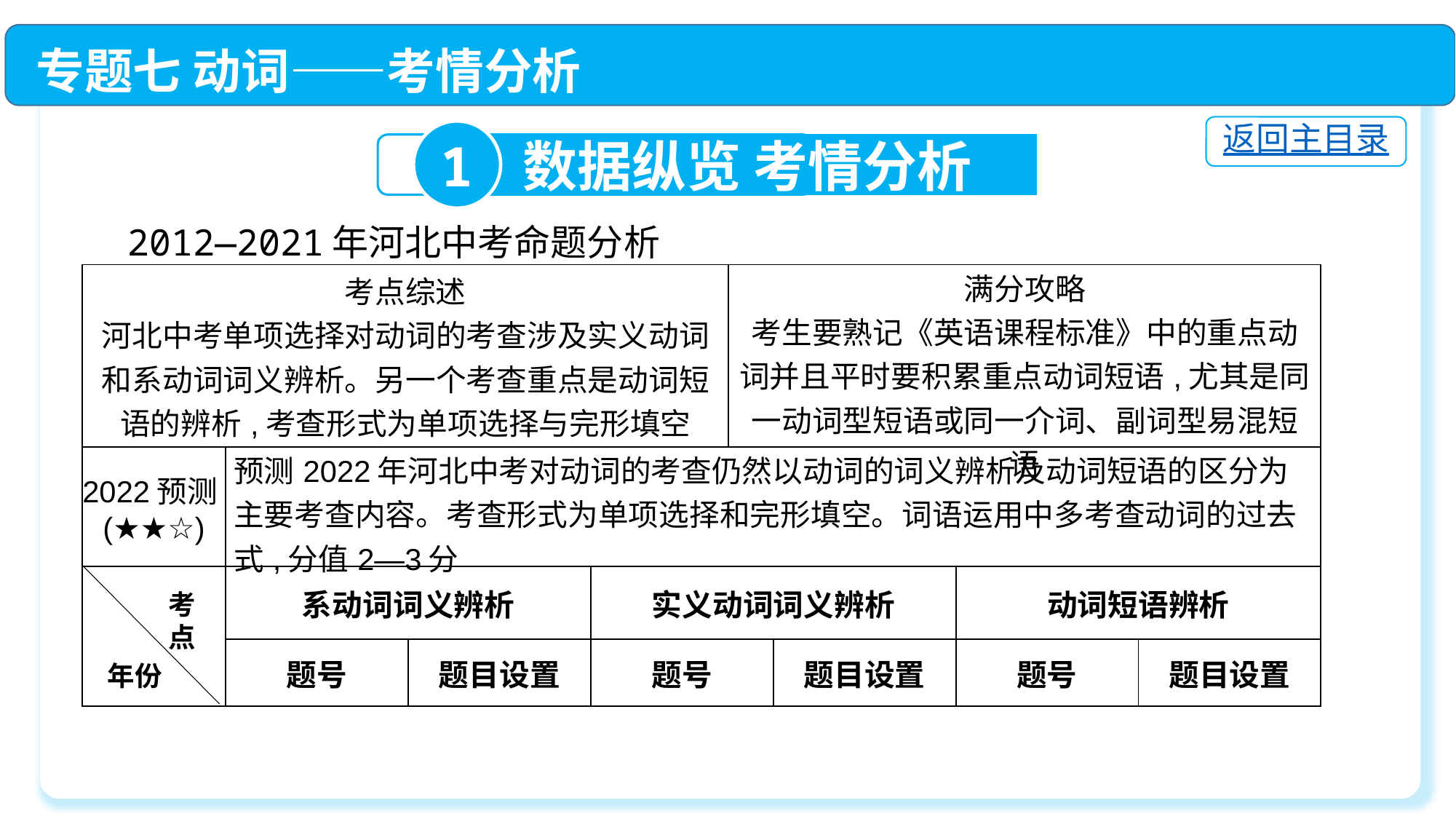

专题七 动词——考情分析

返回主目录
1

数据纵览 考情分析
2012—2021年河北中考命题分析
| 考点综述 河北中考单项选择对动词的考查涉及实义动词和系动词词义辨析。另一个考查重点是动词短语的辨析,考查形式为单项选择与完形填空 |  |  |  | 满分攻略 考生要熟记《英语课程标准》中的重点动词并且平时要积累重点动词短语,尤其是同一动词型短语或同一介词、副词型易混短语 |  |  |  |
| --- | --- | --- | --- | --- | --- | --- | --- |
| 2022预测(★★☆) | 预测2022年河北中考对动词的考查仍然以动词的词义辨析及动词短语的区分为主要考查内容。考查形式为单项选择和完形填空。词语运用中多考查动词的过去式,分值2—3分 |  |  |  |  |  |  |
|  | 系动词词义辨析 |  | 实义动词词义辨析 |  |  | 动词短语辨析 |  |
|  | 题号 | 题目设置 | 题号 |  | 题目设置 | 题号 | 题目设置 |
考点
年份